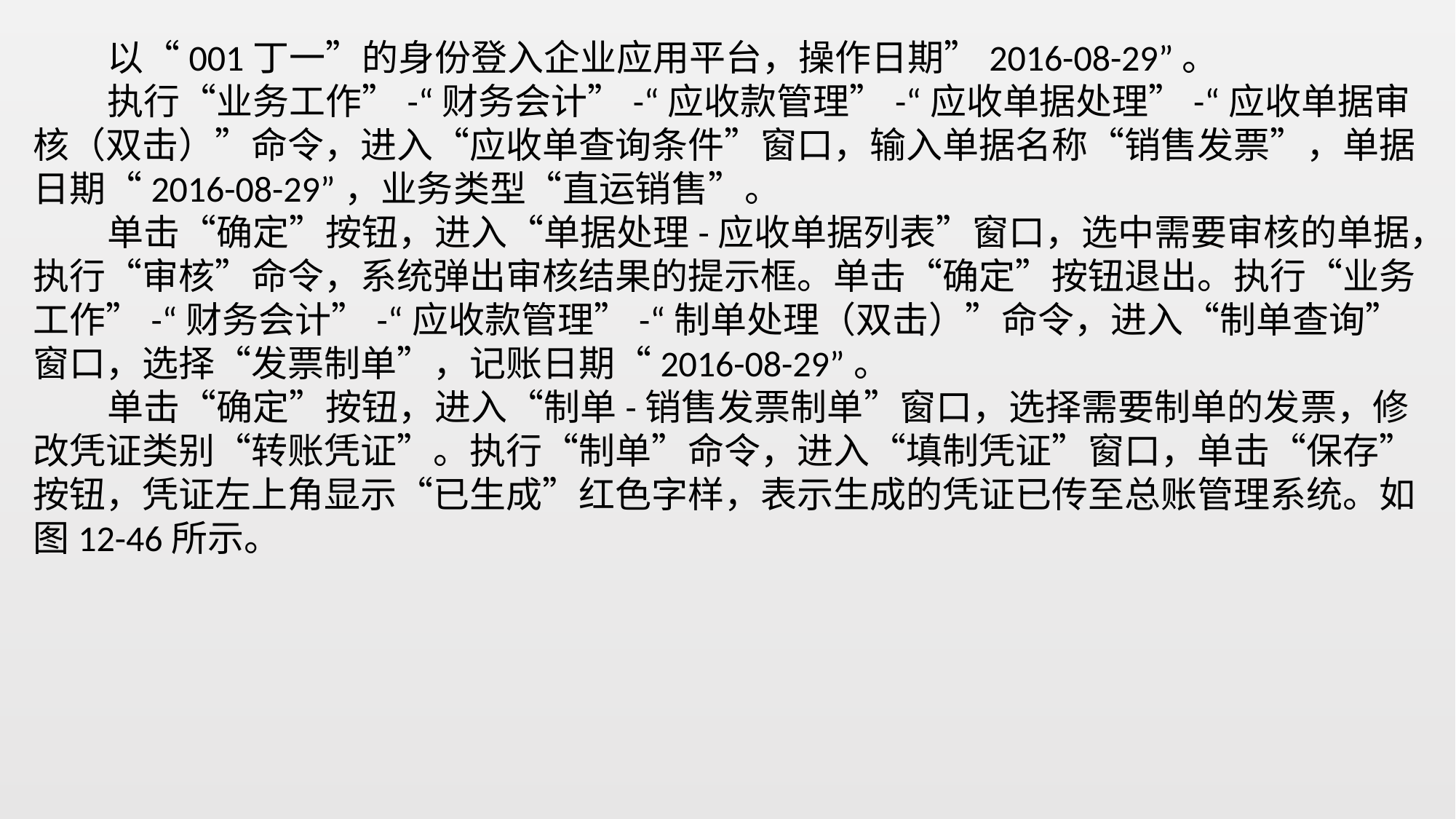

以“001丁一”的身份登入企业应用平台，操作日期”2016-08-29”。
        执行“业务工作”-“财务会计”-“应收款管理”-“应收单据处理”-“应收单据审核（双击）”命令，进入“应收单查询条件”窗口，输入单据名称“销售发票”，单据日期“2016-08-29”，业务类型“直运销售”。
        单击“确定”按钮，进入“单据处理-应收单据列表”窗口，选中需要审核的单据，执行“审核”命令，系统弹出审核结果的提示框。单击“确定”按钮退出。执行“业务工作”-“财务会计”-“应收款管理”-“制单处理（双击）”命令，进入“制单查询”窗口，选择“发票制单”，记账日期“2016-08-29”。
        单击“确定”按钮，进入“制单-销售发票制单”窗口，选择需要制单的发票，修改凭证类别“转账凭证”。执行“制单”命令，进入“填制凭证”窗口，单击“保存”按钮，凭证左上角显示“已生成”红色字样，表示生成的凭证已传至总账管理系统。如图12-46所示。